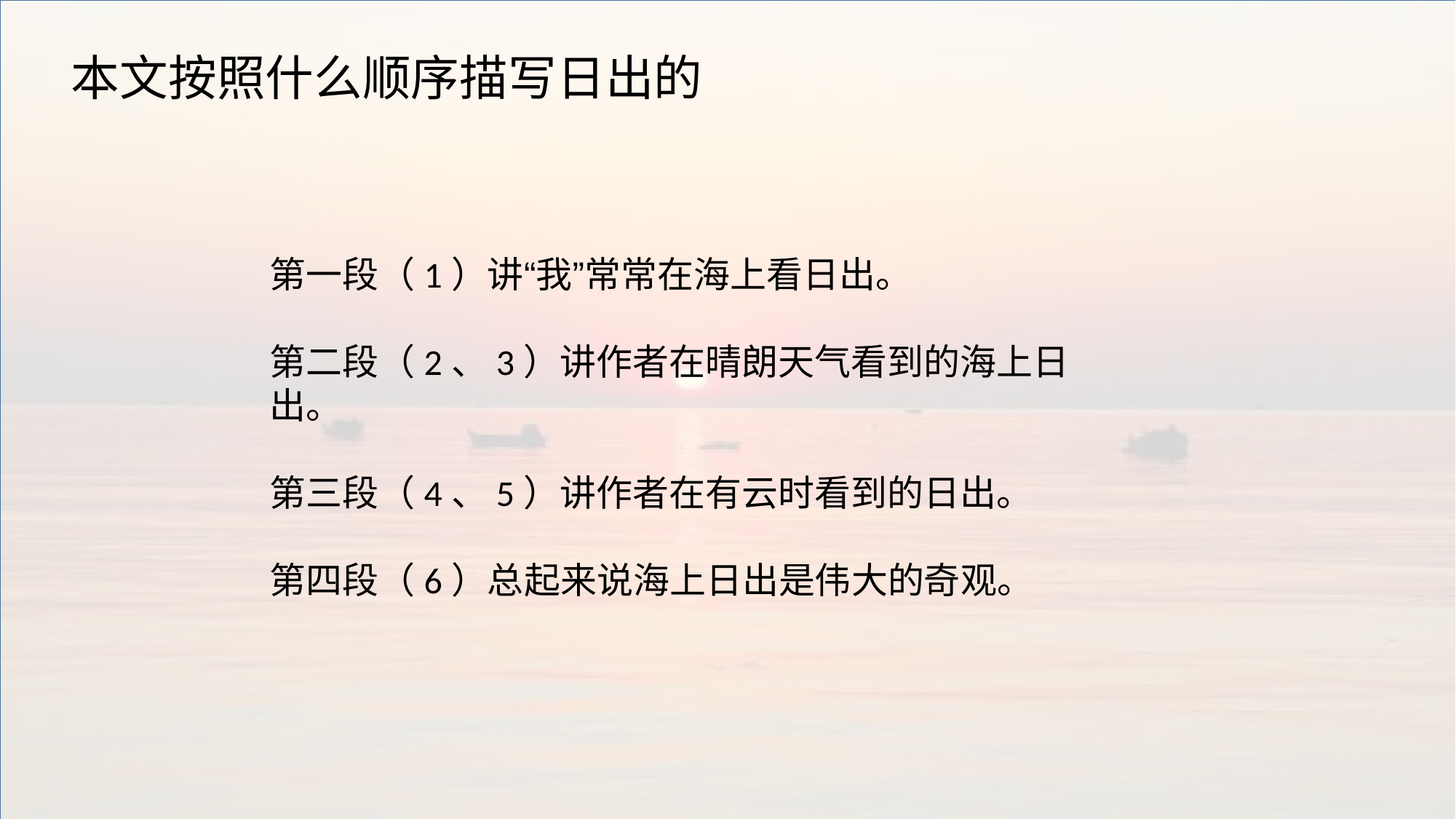

本文按照什么顺序描写日出的
第一段（1）讲“我”常常在海上看日出。

第二段（2、3）讲作者在晴朗天气看到的海上日出。

第三段（4、5）讲作者在有云时看到的日出。

第四段（6）总起来说海上日出是伟大的奇观。